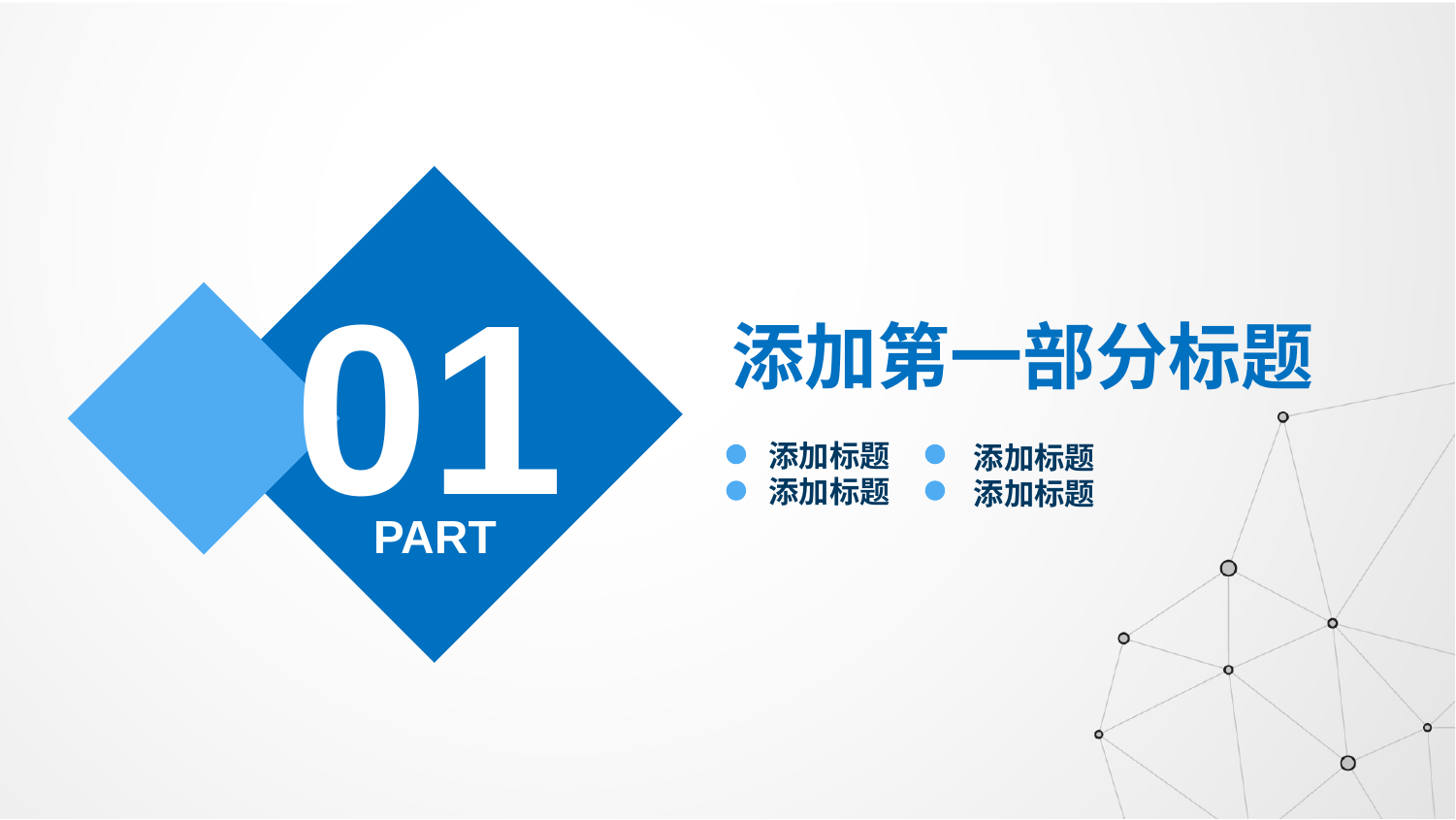

01

添加第一部分标题
添加标题
添加标题

添加标题
添加标题

PART